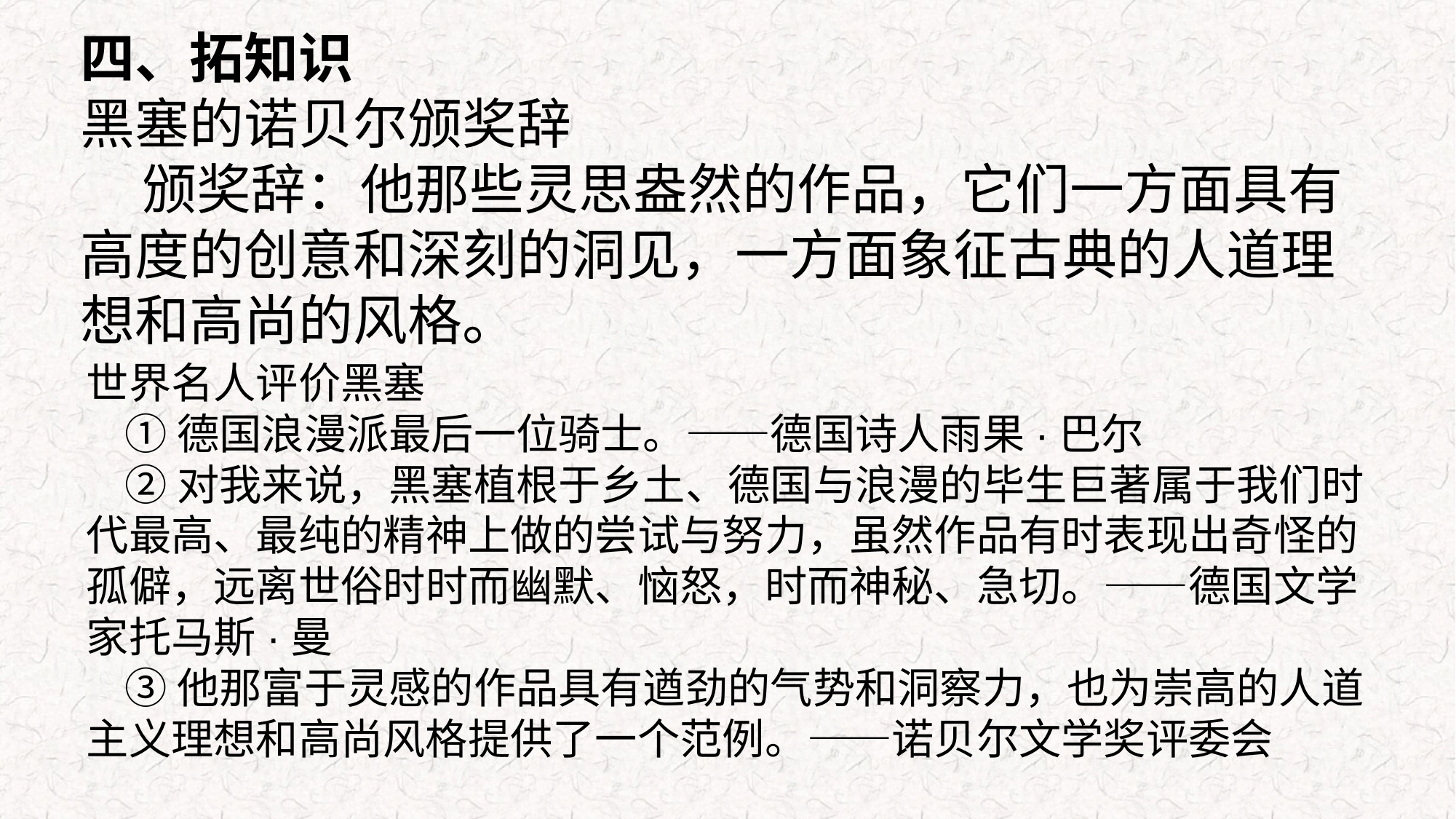

四、拓知识
黑塞的诺贝尔颁奖辞
    颁奖辞：他那些灵思盎然的作品，它们一方面具有高度的创意和深刻的洞见，一方面象征古典的人道理想和高尚的风格。
世界名人评价黑塞
    ①德国浪漫派最后一位骑士。——德国诗人雨果·巴尔
    ②对我来说，黑塞植根于乡土、德国与浪漫的毕生巨著属于我们时代最高、最纯的精神上做的尝试与努力，虽然作品有时表现出奇怪的孤僻，远离世俗时时而幽默、恼怒，时而神秘、急切。——德国文学家托马斯·曼
    ③他那富于灵感的作品具有遒劲的气势和洞察力，也为崇高的人道主义理想和高尚风格提供了一个范例。——诺贝尔文学奖评委会